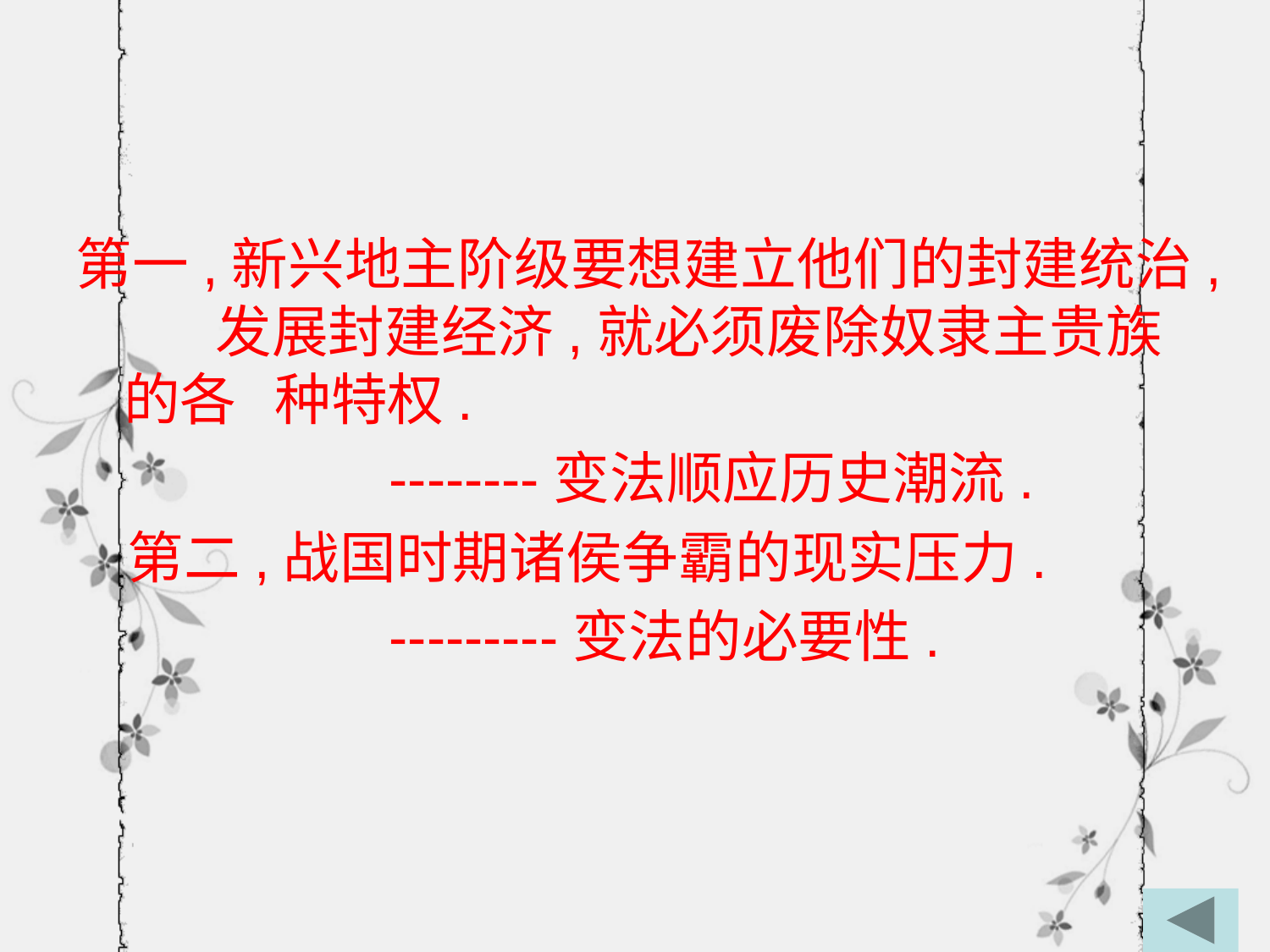

第一,新兴地主阶级要想建立他们的封建统治,     发展封建经济,就必须废除奴隶主贵族的各   种特权.
                    --------变法顺应历史潮流.
   第二,战国时期诸侯争霸的现实压力.
                    ---------变法的必要性.